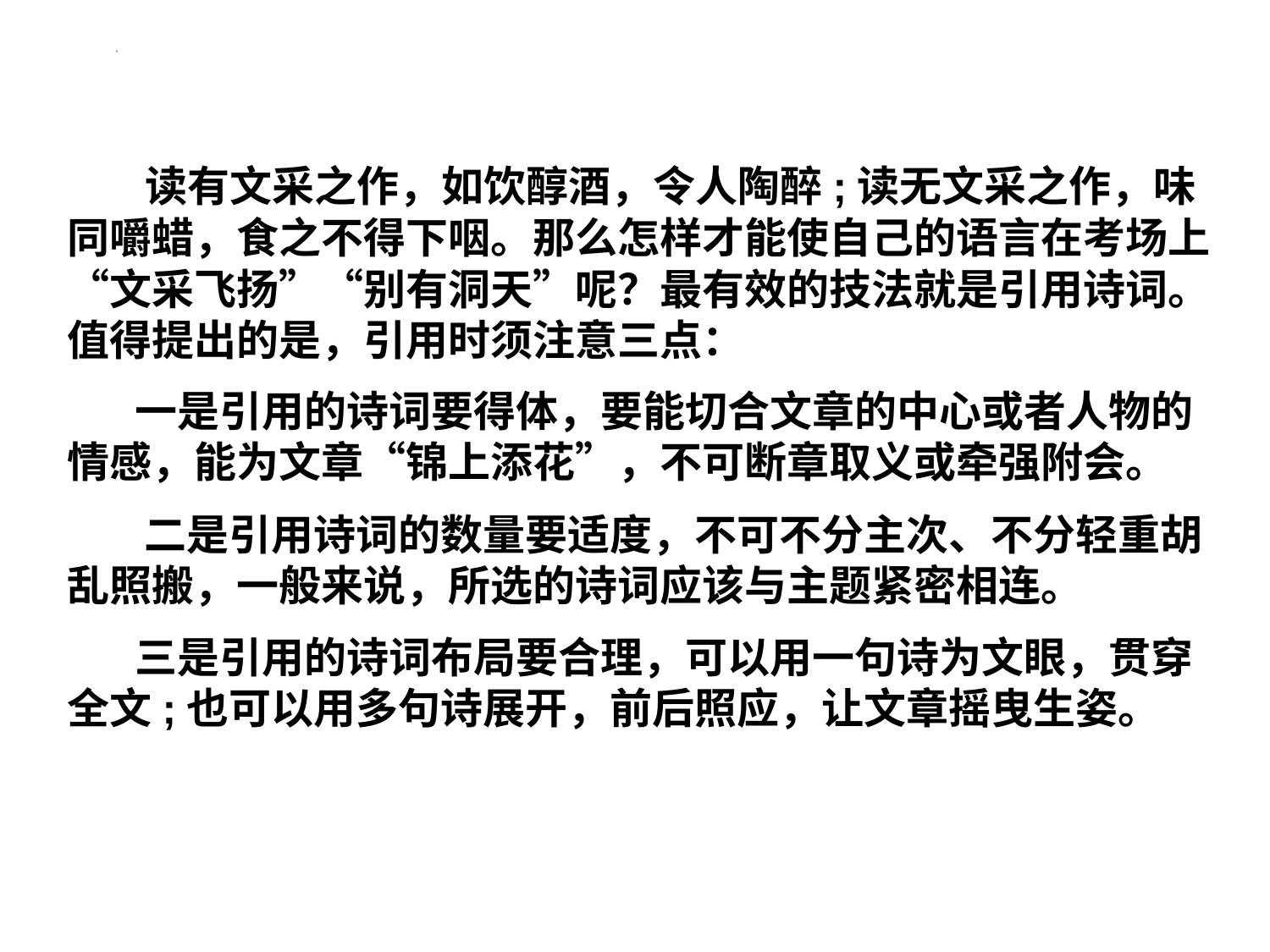

读有文采之作，如饮醇酒，令人陶醉;读无文采之作，味同嚼蜡，食之不得下咽。那么怎样才能使自己的语言在考场上“文采飞扬”“别有洞天”呢？最有效的技法就是引用诗词。值得提出的是，引用时须注意三点：
      一是引用的诗词要得体，要能切合文章的中心或者人物的情感，能为文章“锦上添花”，不可断章取义或牵强附会。
       二是引用诗词的数量要适度，不可不分主次、不分轻重胡乱照搬，一般来说，所选的诗词应该与主题紧密相连。
      三是引用的诗词布局要合理，可以用一句诗为文眼，贯穿全文;也可以用多句诗展开，前后照应，让文章摇曳生姿。